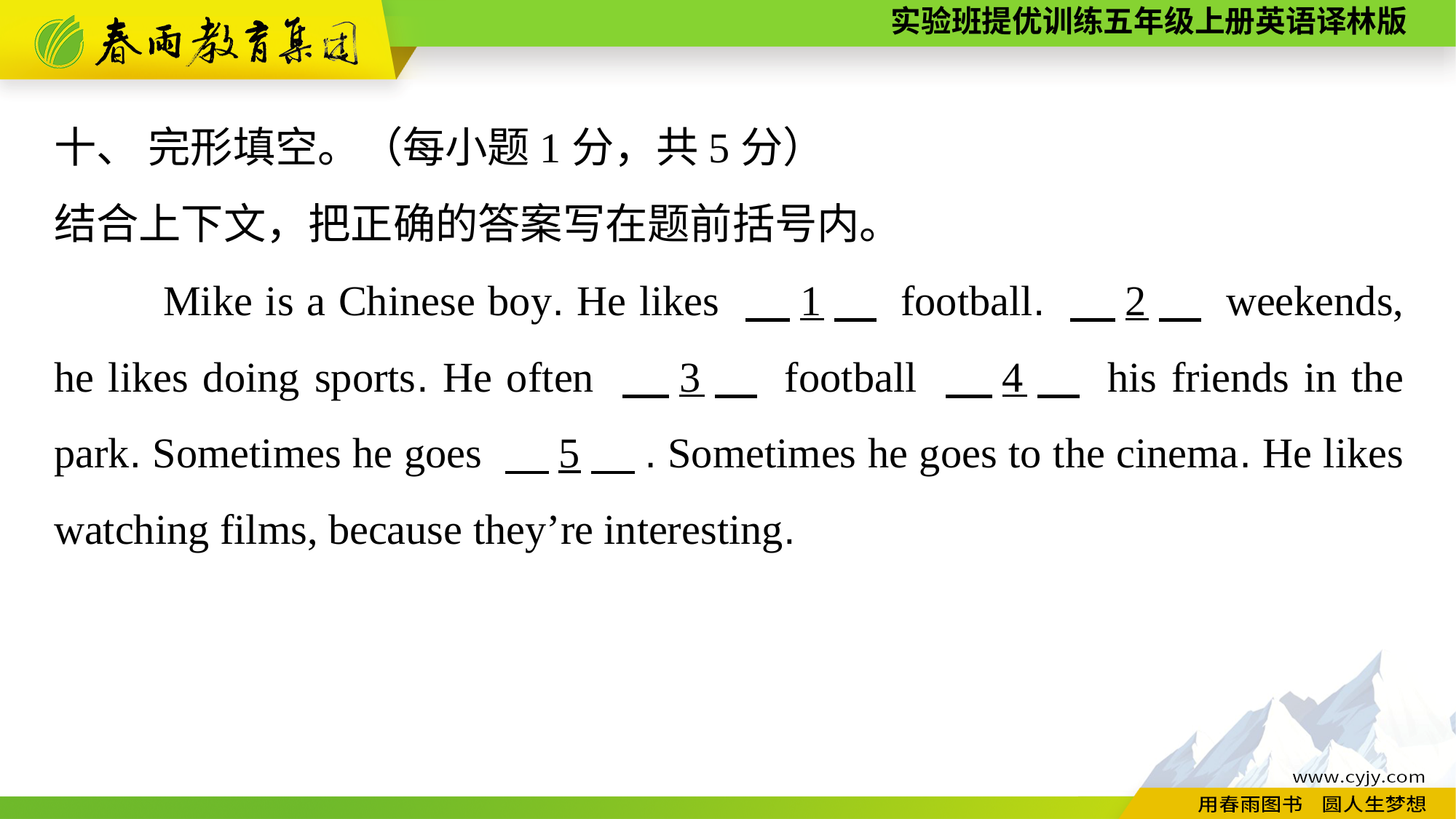

十、 完形填空。（每小题1分，共5分）
结合上下文，把正确的答案写在题前括号内。
	Mike is a Chinese boy. He likes 　1　 football. 　2　 weekends, he likes doing sports. He often 　3　 football 　4　 his friends in the park. Sometimes he goes 　5　. Sometimes he goes to the cinema. He likes watching films, because they’re interesting.